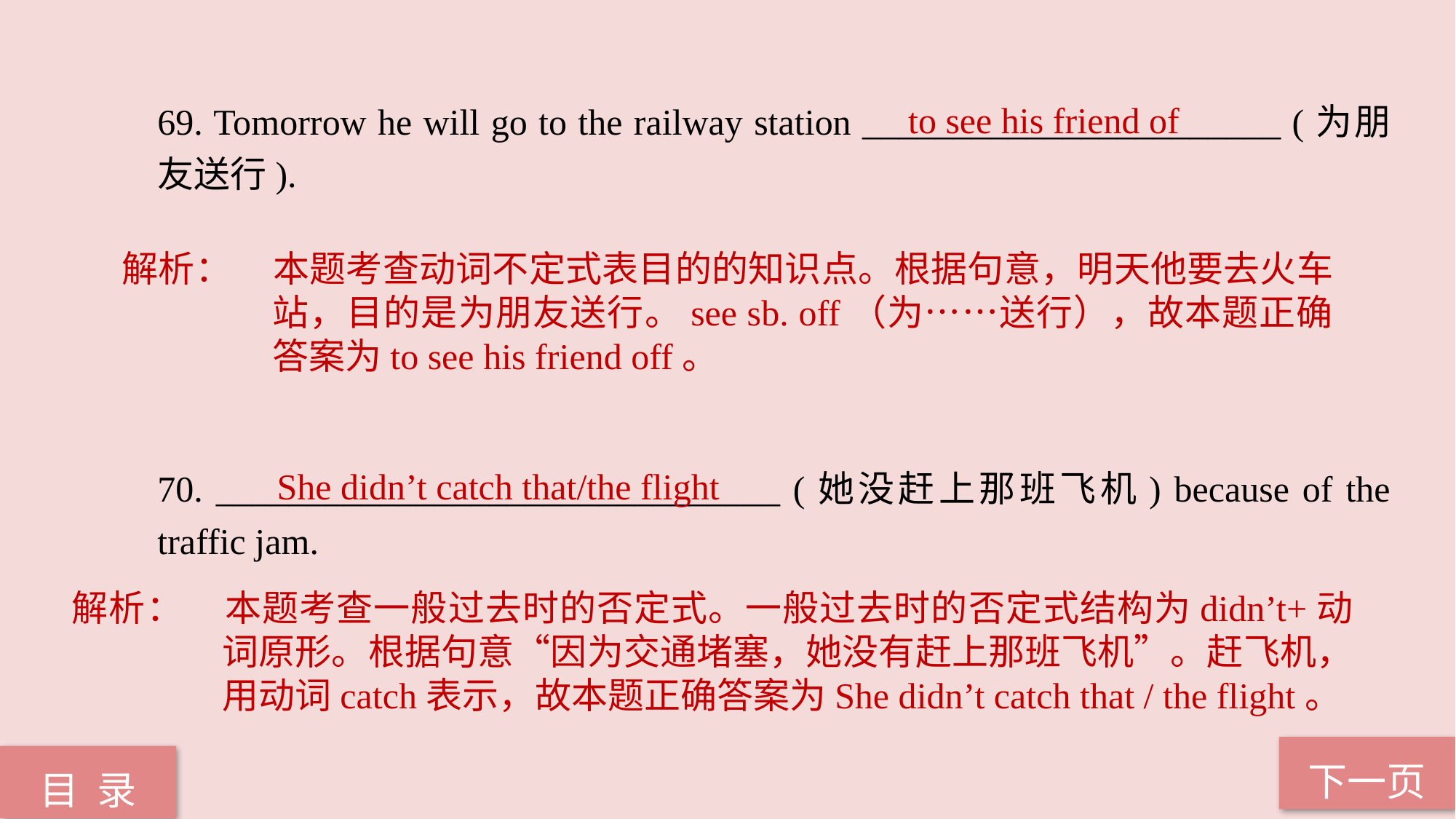

to see his friend of
69. Tomorrow he will go to the railway station _______________________ (为朋友送行).

70. _______________________________ (她没赶上那班飞机) because of the traffic jam.
解析：	本题考查动词不定式表目的的知识点。根据句意，明天他要去火车站，目的是为朋友送行。see sb. off（为……送行），故本题正确答案为to see his friend off。
She didn’t catch that/the flight
解析：	本题考查一般过去时的否定式。一般过去时的否定式结构为didn’t+动词原形。根据句意“因为交通堵塞，她没有赶上那班飞机”。赶飞机，用动词catch表示，故本题正确答案为She didn’t catch that / the flight。
下一页